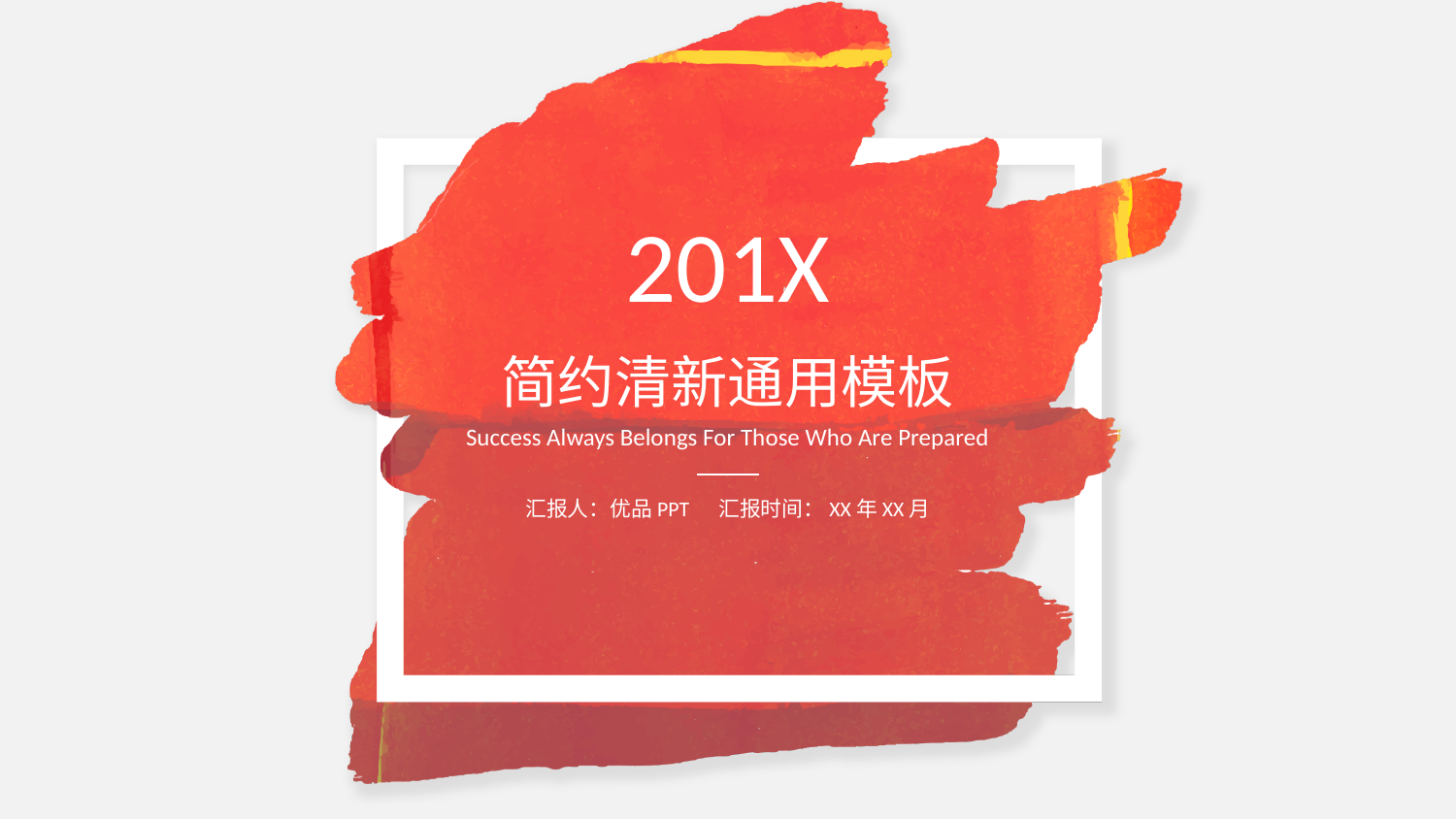

201X
简约清新通用模板
Success Always Belongs For Those Who Are Prepared
汇报人：优品PPT     汇报时间：XX年XX月